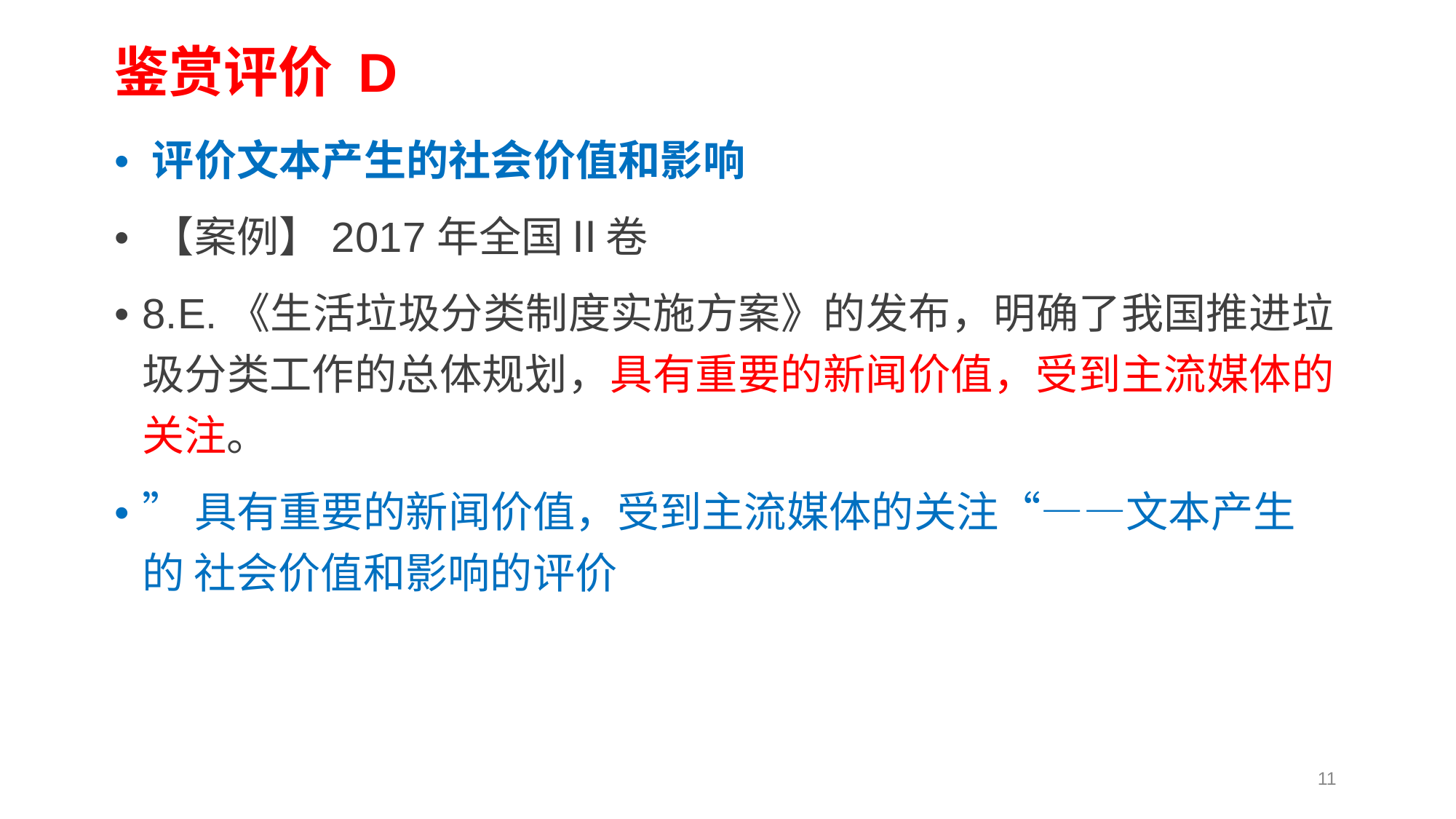

鉴赏评价 D
• 评价文本产生的社会价值和影响
• 【案例】2017年全国Ⅱ卷
• 8.E.《生活垃圾分类制度实施方案》的发布，明确了我国推进垃 圾分类工作的总体规划，具有重要的新闻价值，受到主流媒体的 关注。
• ”具有重要的新闻价值，受到主流媒体的关注“——文本产生的 社会价值和影响的评价
11